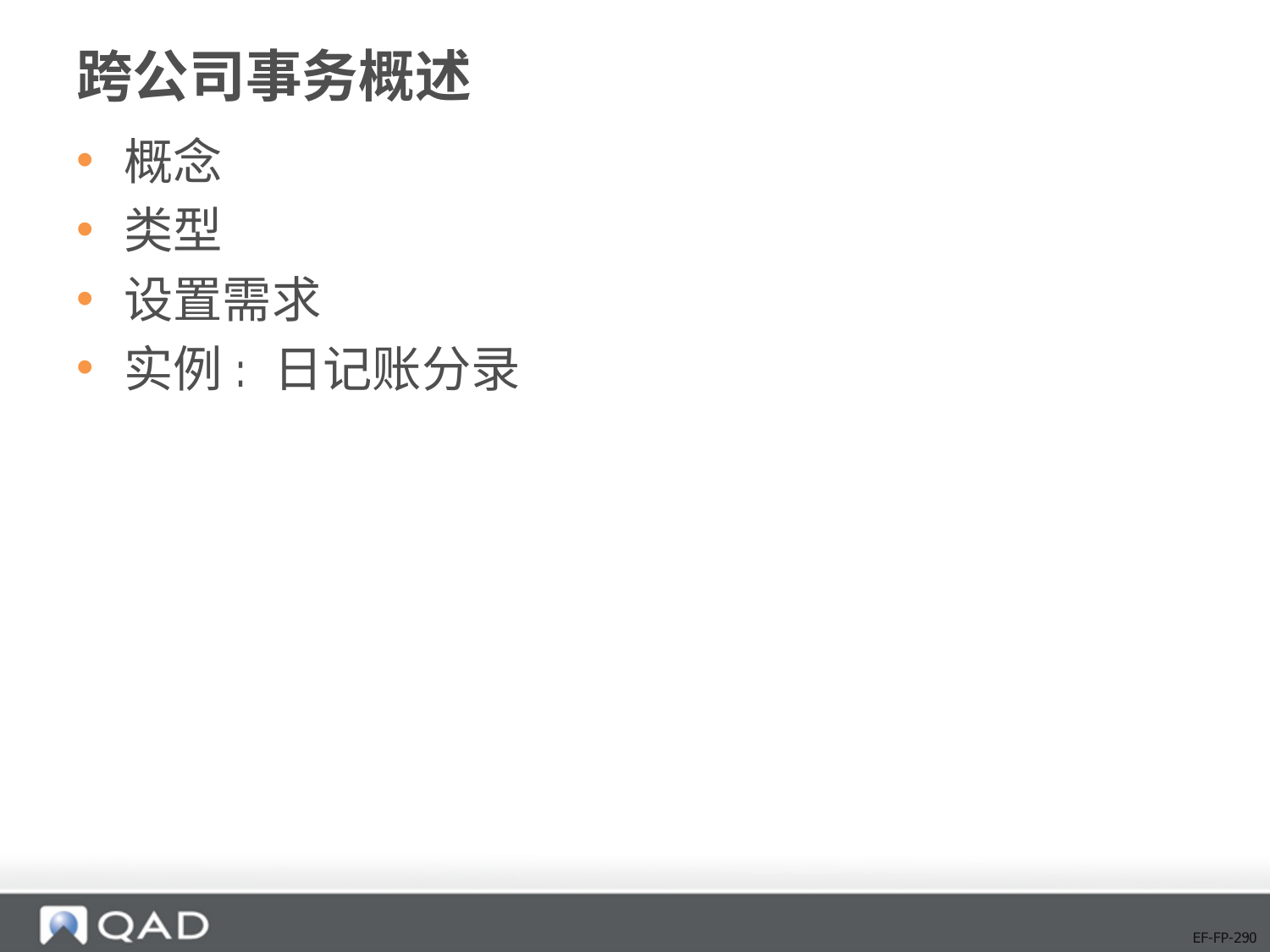

# 跨公司事务概述
概念
类型
设置需求
实例: 日记账分录

EF-FP-290